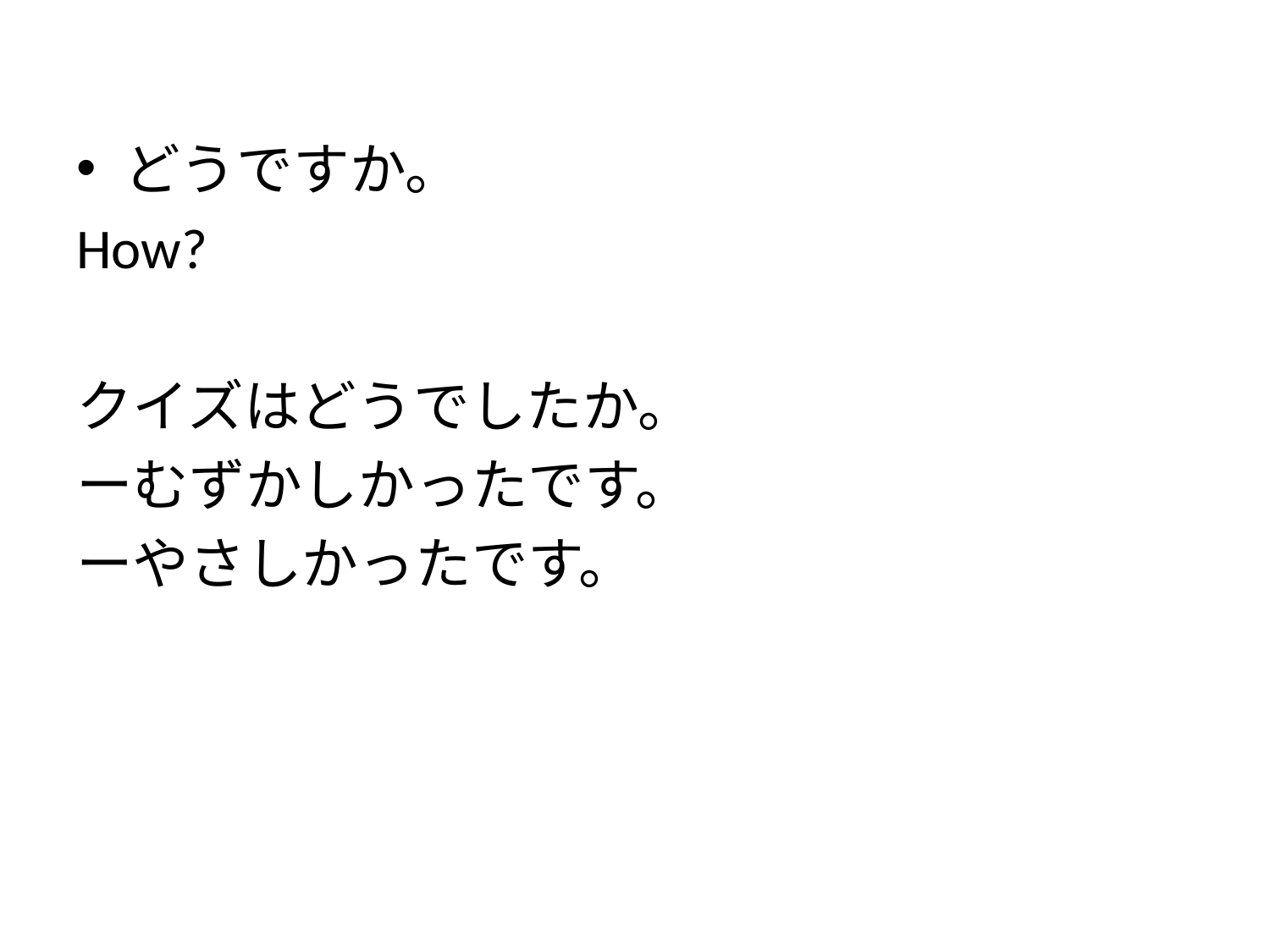

#
どうですか。
How?

クイズはどうでしたか。
ーむずかしかったです。
ーやさしかったです。